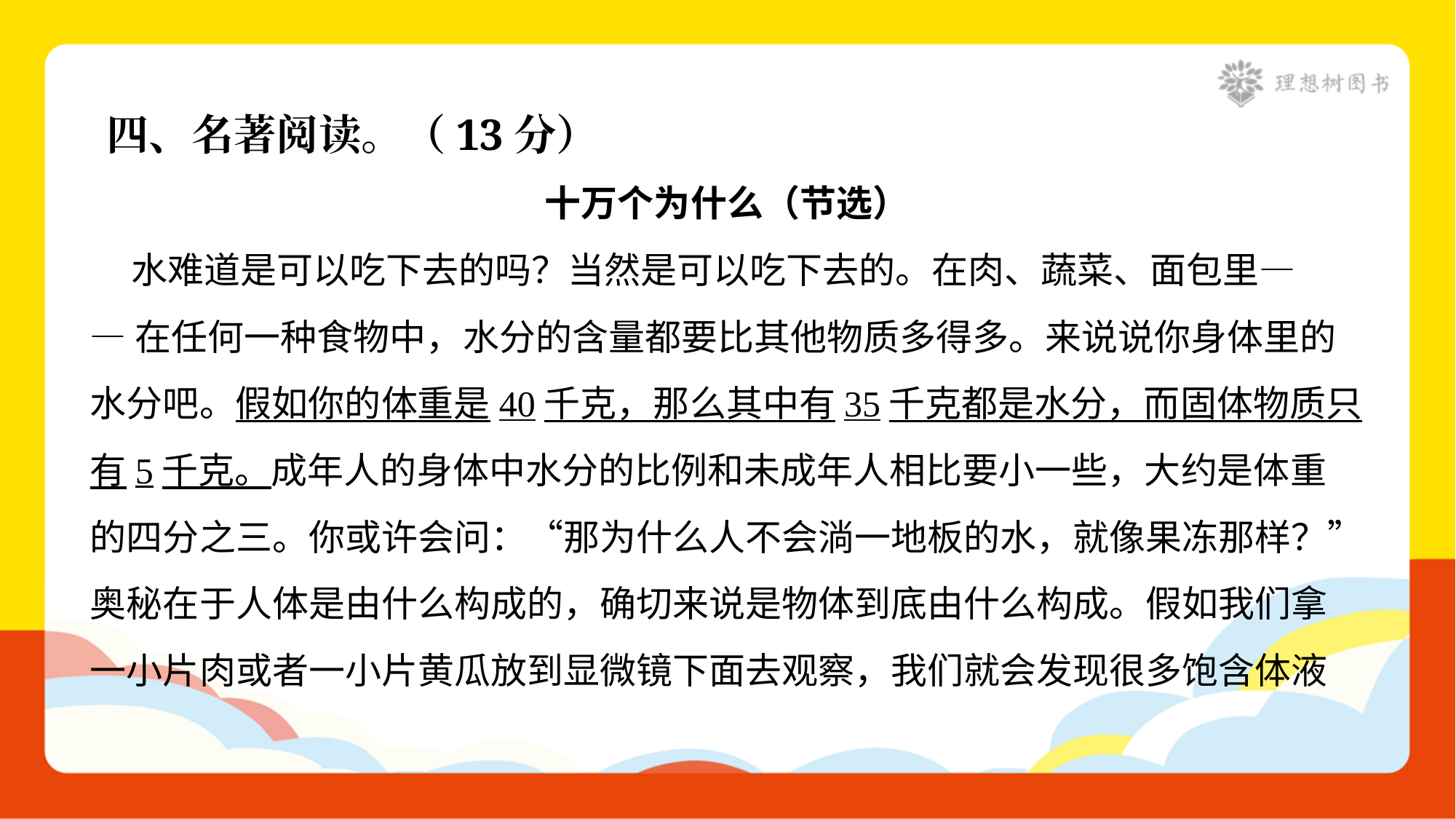

四、名著阅读。（13分）
十万个为什么（节选）
    水难道是可以吃下去的吗？当然是可以吃下去的。在肉、蔬菜、面包里—
—在任何一种食物中，水分的含量都要比其他物质多得多。来说说你身体里的
水分吧。假如你的体重是40千克，那么其中有35千克都是水分，而固体物质只
有5千克。成年人的身体中水分的比例和未成年人相比要小一些，大约是体重
的四分之三。你或许会问：“那为什么人不会淌一地板的水，就像果冻那样？”
奥秘在于人体是由什么构成的，确切来说是物体到底由什么构成。假如我们拿
一小片肉或者一小片黄瓜放到显微镜下面去观察，我们就会发现很多饱含体液